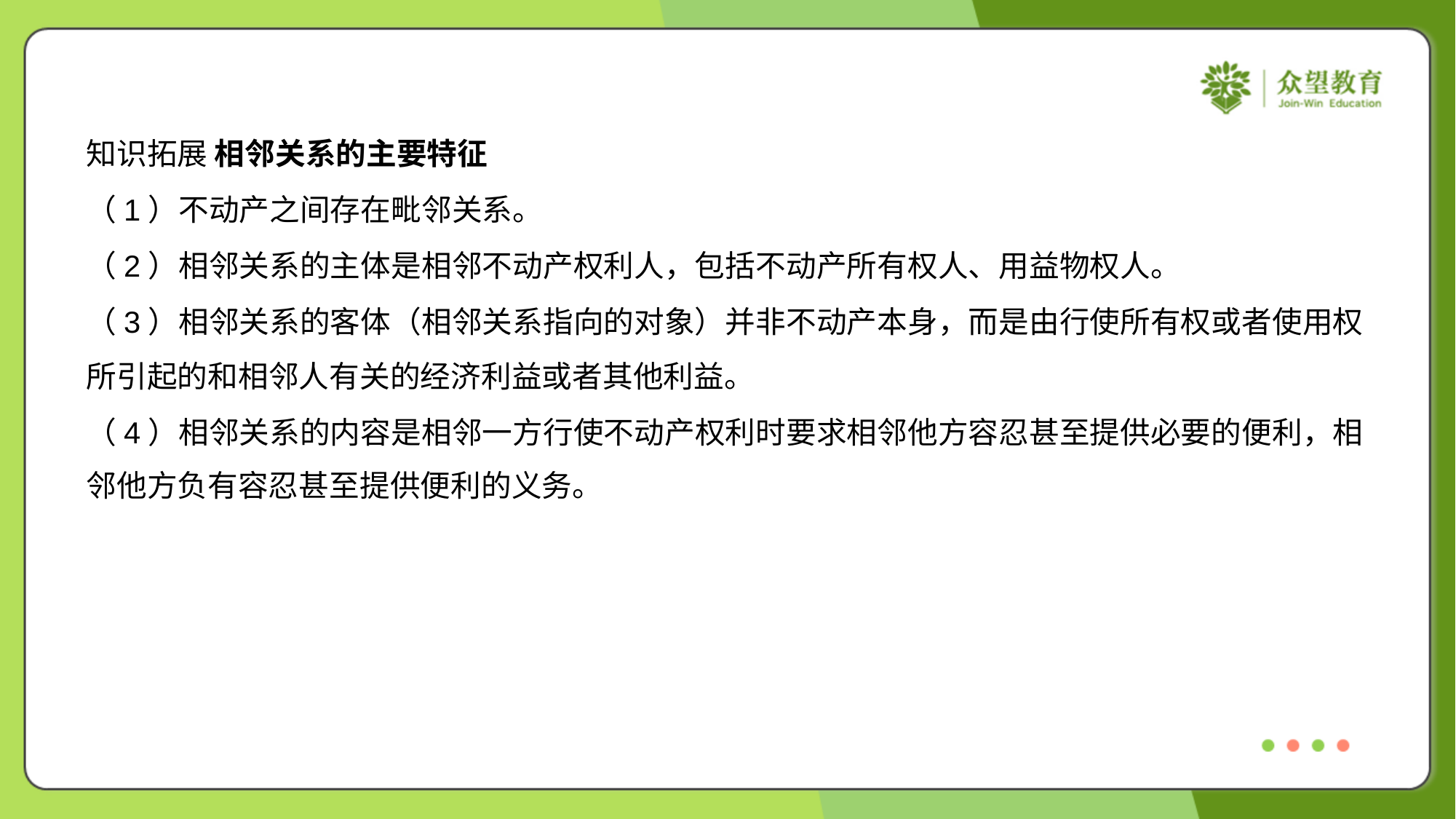

知识拓展 相邻关系的主要特征
（1）不动产之间存在毗邻关系。
（2）相邻关系的主体是相邻不动产权利人，包括不动产所有权人、用益物权人。
（3）相邻关系的客体（相邻关系指向的对象）并非不动产本身，而是由行使所有权或者使用权
所引起的和相邻人有关的经济利益或者其他利益。
（4）相邻关系的内容是相邻一方行使不动产权利时要求相邻他方容忍甚至提供必要的便利，相
邻他方负有容忍甚至提供便利的义务。